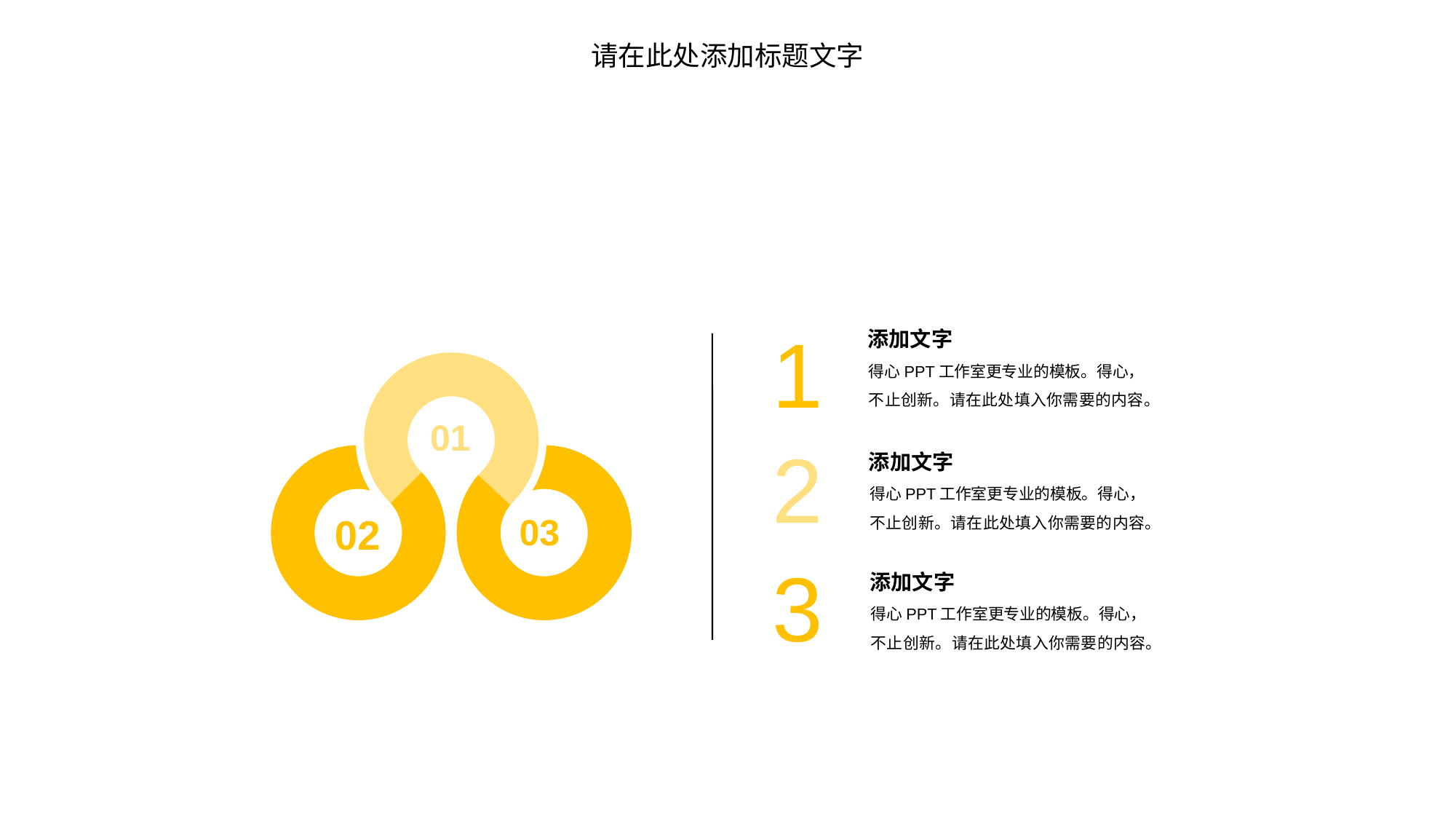

请在此处添加标题文字
1
添加文字

得心PPT工作室更专业的模板。得心，不止创新。请在此处填入你需要的内容。

01
2
添加文字

得心PPT工作室更专业的模板。得心，不止创新。请在此处填入你需要的内容。
02
03
3
添加文字
得心PPT工作室更专业的模板。得心，不止创新。请在此处填入你需要的内容。